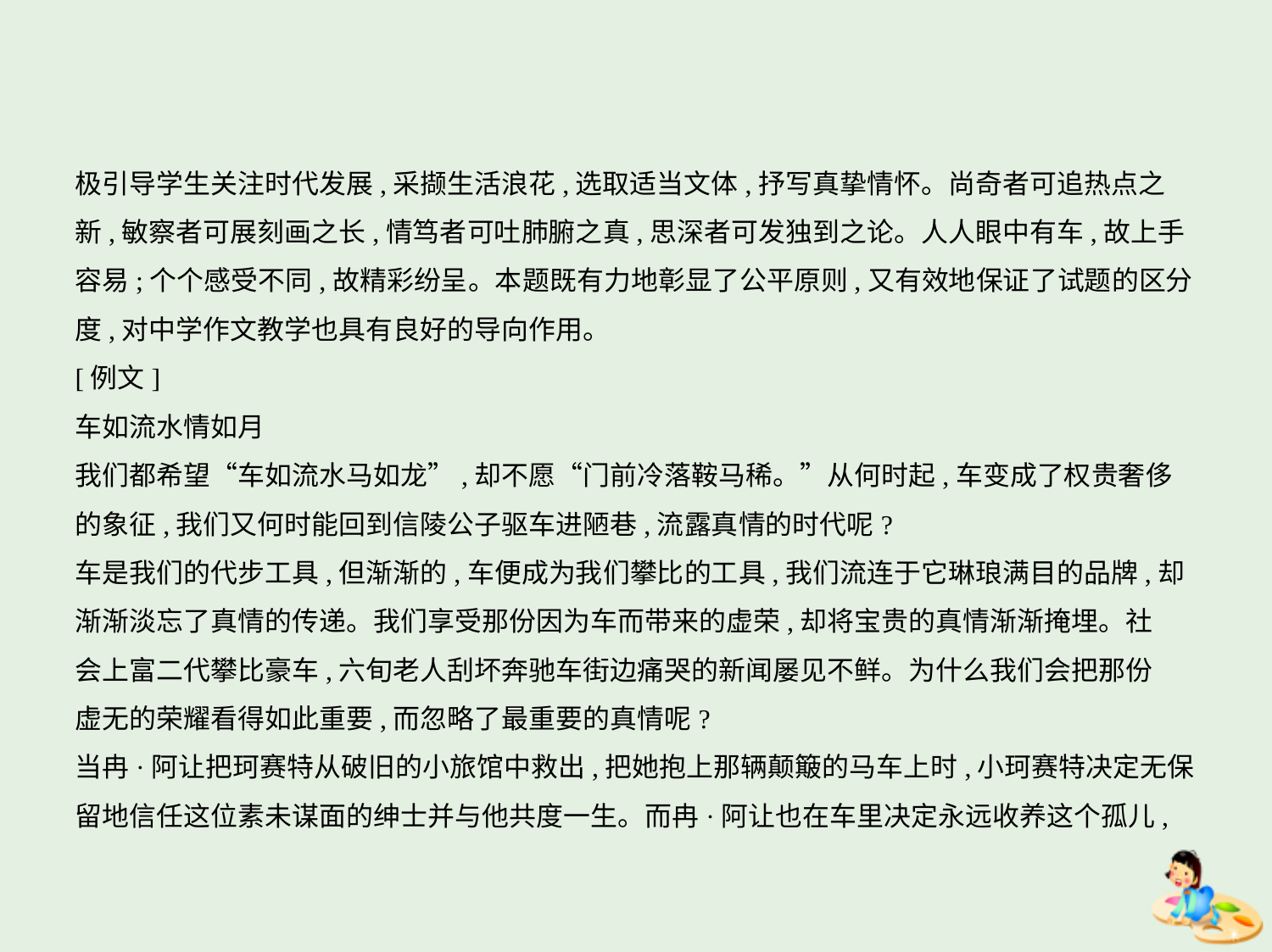

极引导学生关注时代发展,采撷生活浪花,选取适当文体,抒写真挚情怀。尚奇者可追热点之
新,敏察者可展刻画之长,情笃者可吐肺腑之真,思深者可发独到之论。人人眼中有车,故上手
容易;个个感受不同,故精彩纷呈。本题既有力地彰显了公平原则,又有效地保证了试题的区分
度,对中学作文教学也具有良好的导向作用。
[例文]
车如流水情如月
我们都希望“车如流水马如龙”,却不愿“门前冷落鞍马稀。”从何时起,车变成了权贵奢侈
的象征,我们又何时能回到信陵公子驱车进陋巷,流露真情的时代呢?
车是我们的代步工具,但渐渐的,车便成为我们攀比的工具,我们流连于它琳琅满目的品牌,却
渐渐淡忘了真情的传递。我们享受那份因为车而带来的虚荣,却将宝贵的真情渐渐掩埋。社
会上富二代攀比豪车,六旬老人刮坏奔驰车街边痛哭的新闻屡见不鲜。为什么我们会把那份
虚无的荣耀看得如此重要,而忽略了最重要的真情呢?
当冉·阿让把珂赛特从破旧的小旅馆中救出,把她抱上那辆颠簸的马车上时,小珂赛特决定无保
留地信任这位素未谋面的绅士并与他共度一生。而冉·阿让也在车里决定永远收养这个孤儿,